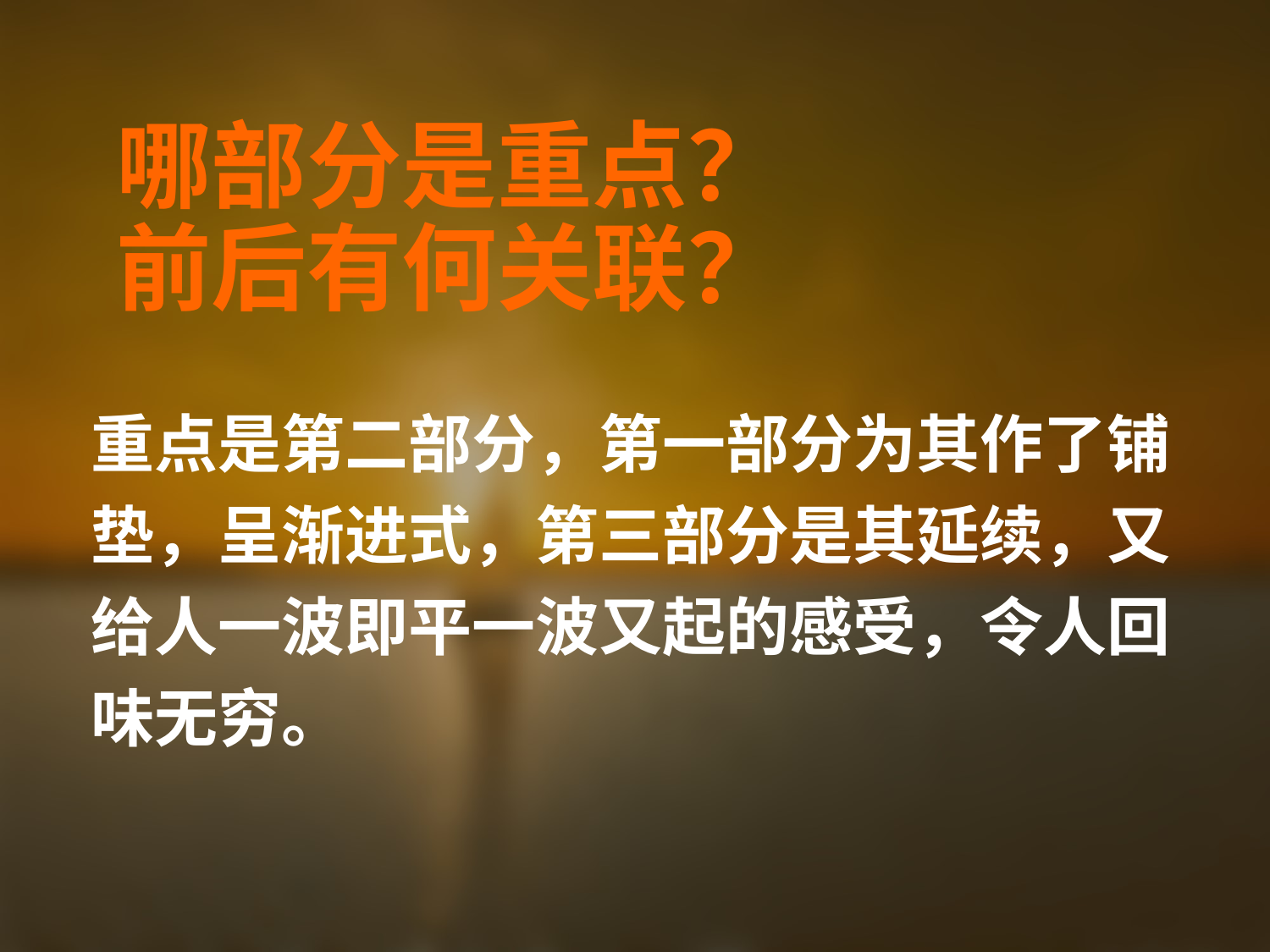

哪部分是重点？
前后有何关联？
重点是第二部分，第一部分为其作了铺垫，呈渐进式，第三部分是其延续，又给人一波即平一波又起的感受，令人回味无穷。